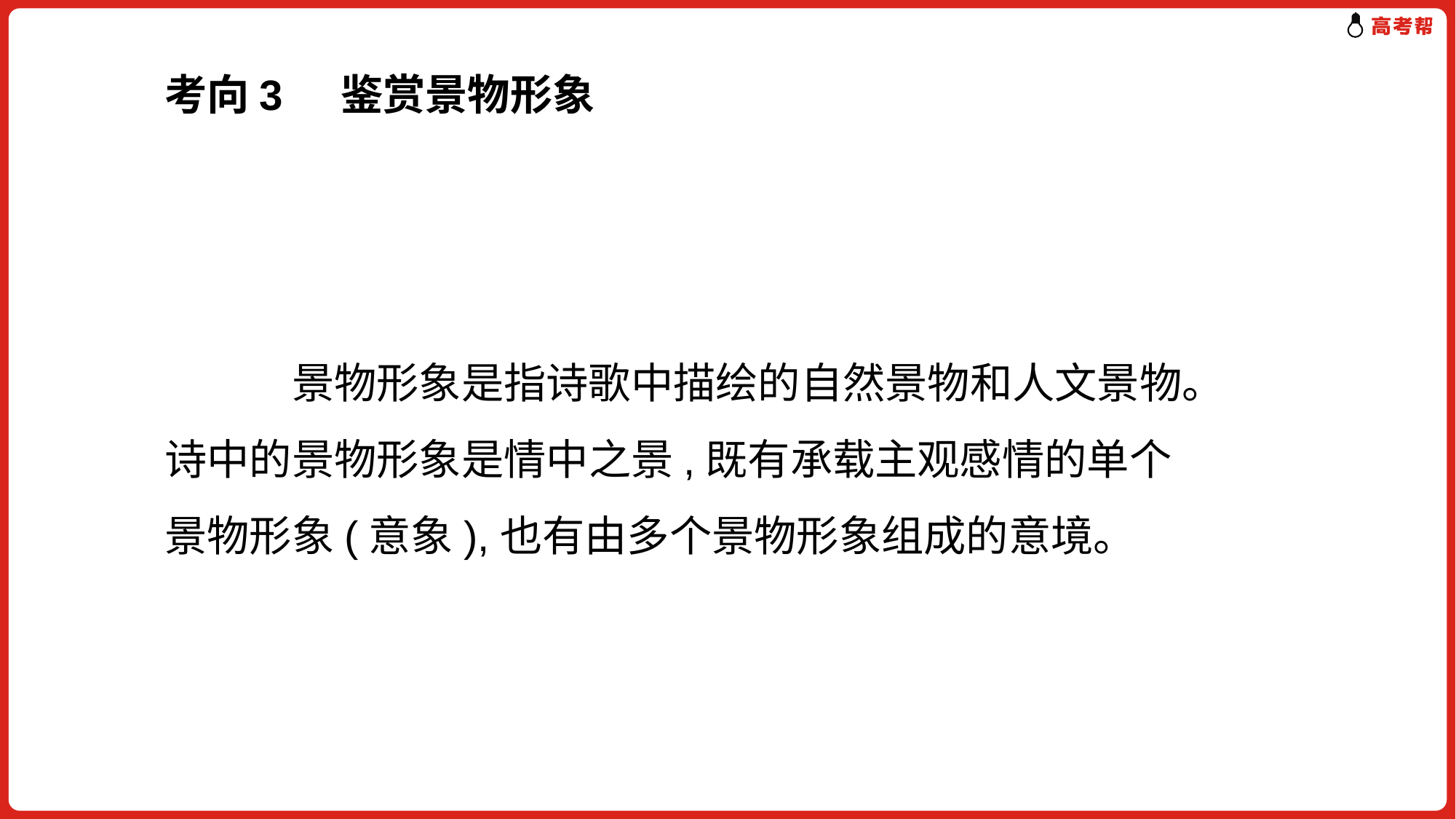

# 考向3    鉴赏景物形象
　　　景物形象是指诗歌中描绘的自然景物和人文景物。诗中的景物形象是情中之景,既有承载主观感情的单个景物形象(意象),也有由多个景物形象组成的意境。